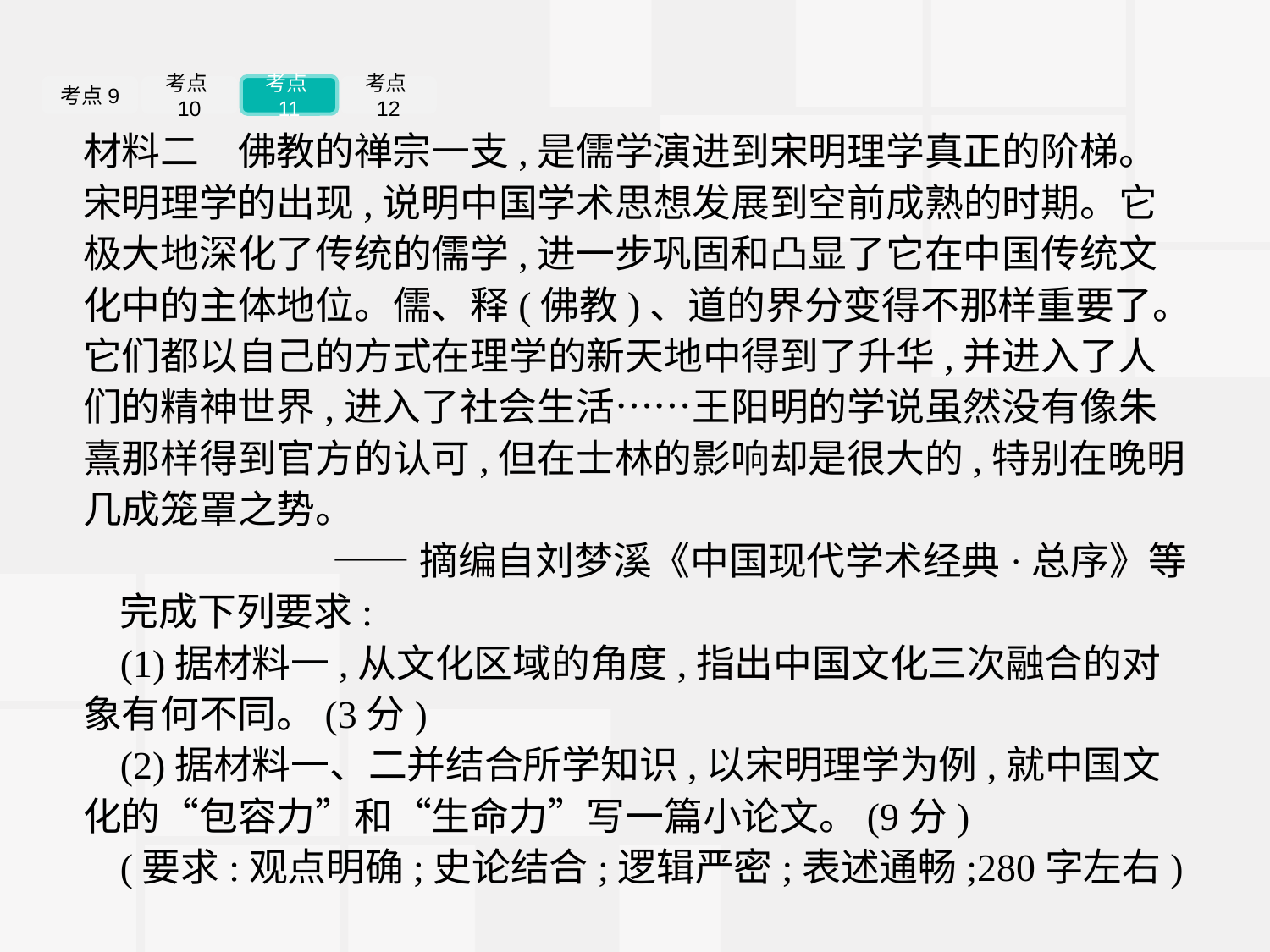

考点9
考点10
考点11
考点12
材料二　佛教的禅宗一支,是儒学演进到宋明理学真正的阶梯。宋明理学的出现,说明中国学术思想发展到空前成熟的时期。它极大地深化了传统的儒学,进一步巩固和凸显了它在中国传统文化中的主体地位。儒、释(佛教)、道的界分变得不那样重要了。它们都以自己的方式在理学的新天地中得到了升华,并进入了人们的精神世界,进入了社会生活……王阳明的学说虽然没有像朱熹那样得到官方的认可,但在士林的影响却是很大的,特别在晚明几成笼罩之势。
——摘编自刘梦溪《中国现代学术经典·总序》等
完成下列要求:
(1)据材料一,从文化区域的角度,指出中国文化三次融合的对象有何不同。(3分)
(2)据材料一、二并结合所学知识,以宋明理学为例,就中国文化的“包容力”和“生命力”写一篇小论文。(9分)
(要求:观点明确;史论结合;逻辑严密;表述通畅;280字左右)